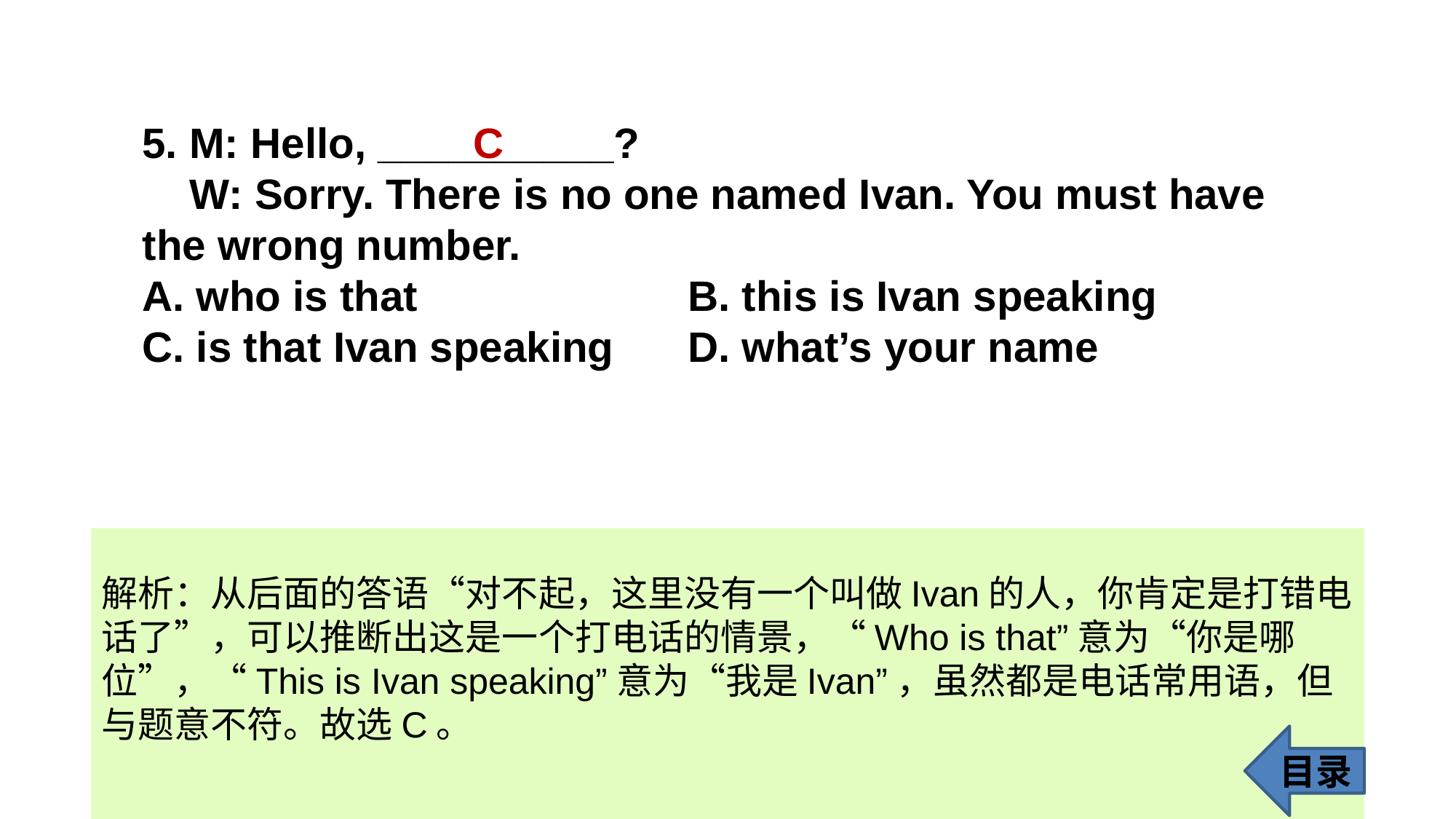

5. M: Hello, __________?
    W: Sorry. There is no one named Ivan. You must have 	the wrong number.
A. who is that 			B. this is Ivan speaking
C. is that Ivan speaking 	D. what’s your name
C

解析：从后面的答语“对不起，这里没有一个叫做Ivan的人，你肯定是打错电话了”，可以推断出这是一个打电话的情景，“Who is that”意为“你是哪位”，“This is Ivan speaking”意为“我是Ivan”，虽然都是电话常用语，但与题意不符。故选C。
目录
9